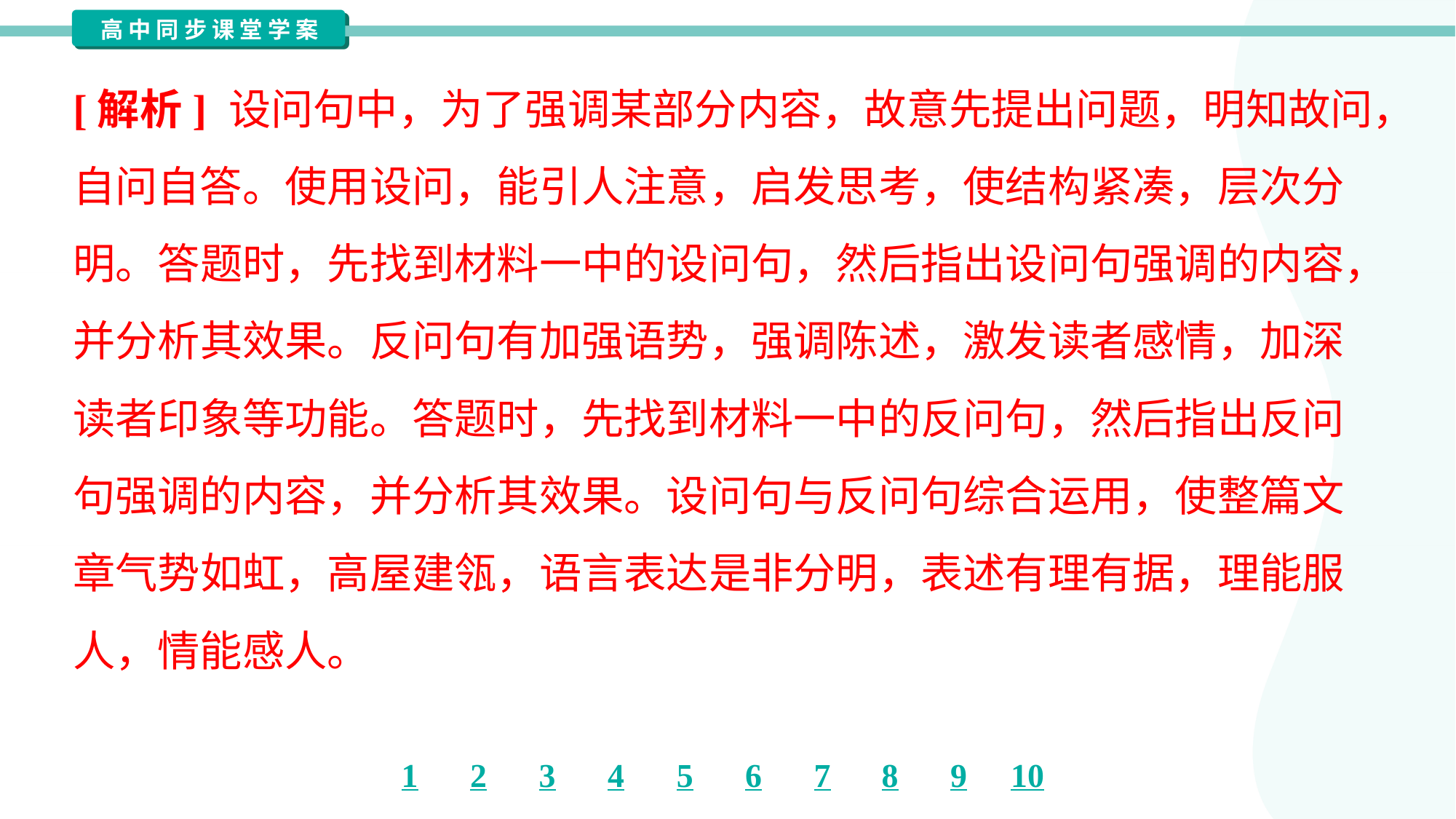

[解析] 设问句中，为了强调某部分内容，故意先提出问题，明知故问，
自问自答。使用设问，能引人注意，启发思考，使结构紧凑，层次分
明。答题时，先找到材料一中的设问句，然后指出设问句强调的内容，
并分析其效果。反问句有加强语势，强调陈述，激发读者感情，加深
读者印象等功能。答题时，先找到材料一中的反问句，然后指出反问
句强调的内容，并分析其效果。设问句与反问句综合运用，使整篇文
章气势如虹，高屋建瓴，语言表达是非分明，表述有理有据，理能服
人，情能感人。